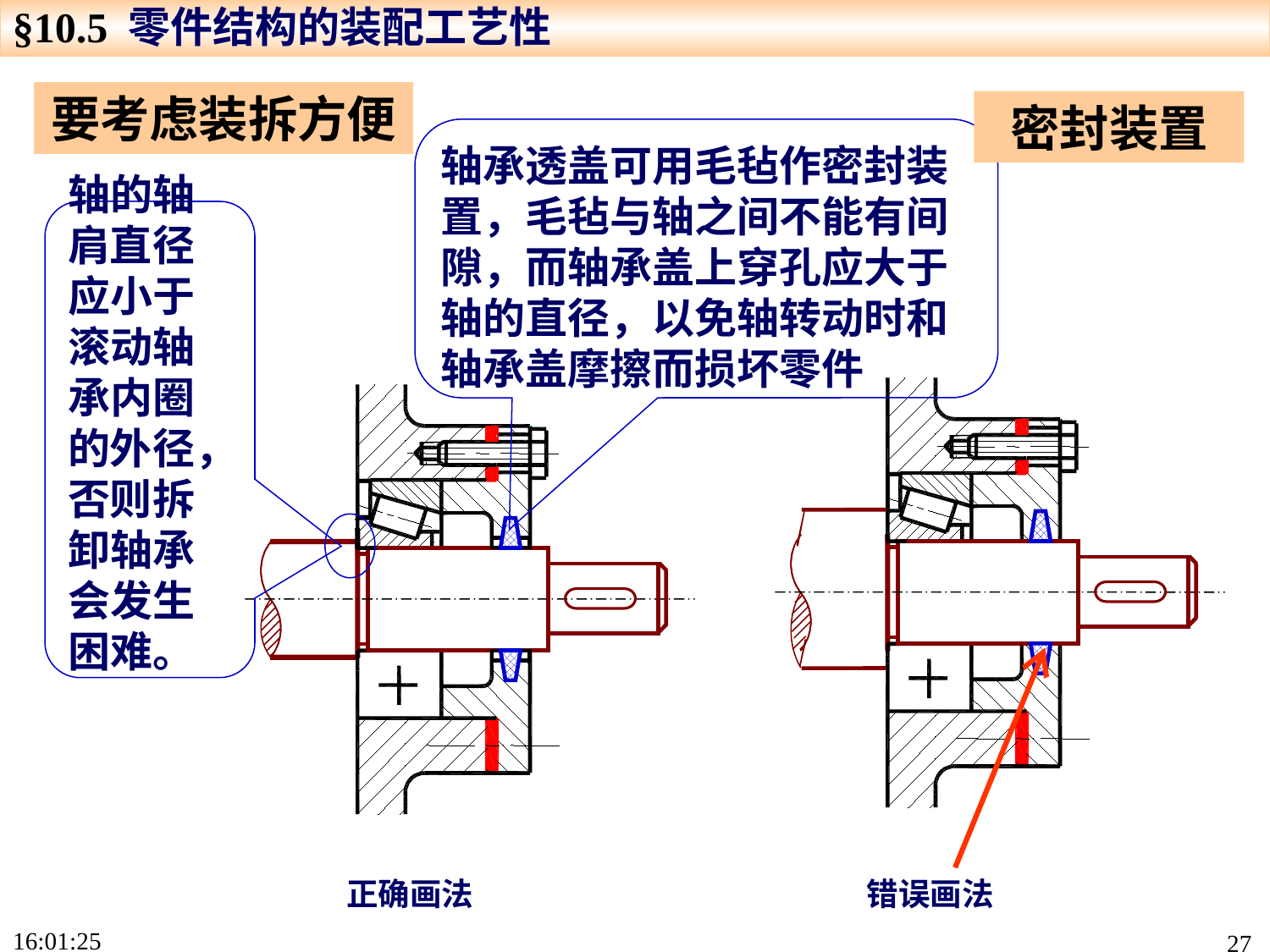

§10.5 零件结构的装配工艺性
要考虑装拆方便
密封装置
轴承透盖可用毛毡作密封装置，毛毡与轴之间不能有间隙，而轴承盖上穿孔应大于轴的直径，以免轴转动时和轴承盖摩擦而损坏零件
轴的轴肩直径应小于滚动轴承内圈的外径，否则拆卸轴承会发生困难。

正确画法

错误画法
16:01:25
27